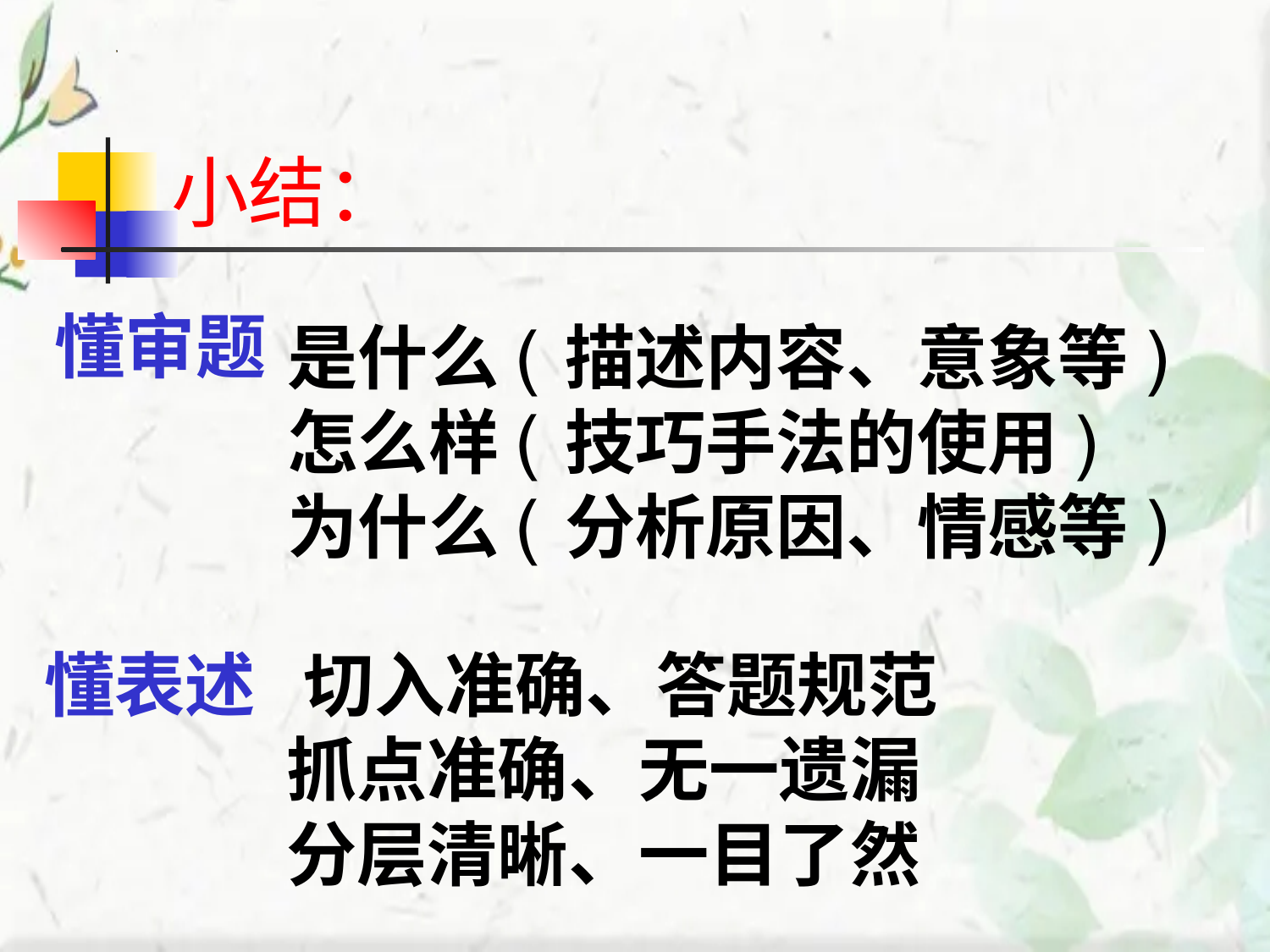

小结：
懂审题

是什么(描述内容、意象等)
怎么样(技巧手法的使用)
为什么(分析原因、情感等)
懂表述   切入准确、答题规范
              抓点准确、无一遗漏
              分层清晰、一目了然